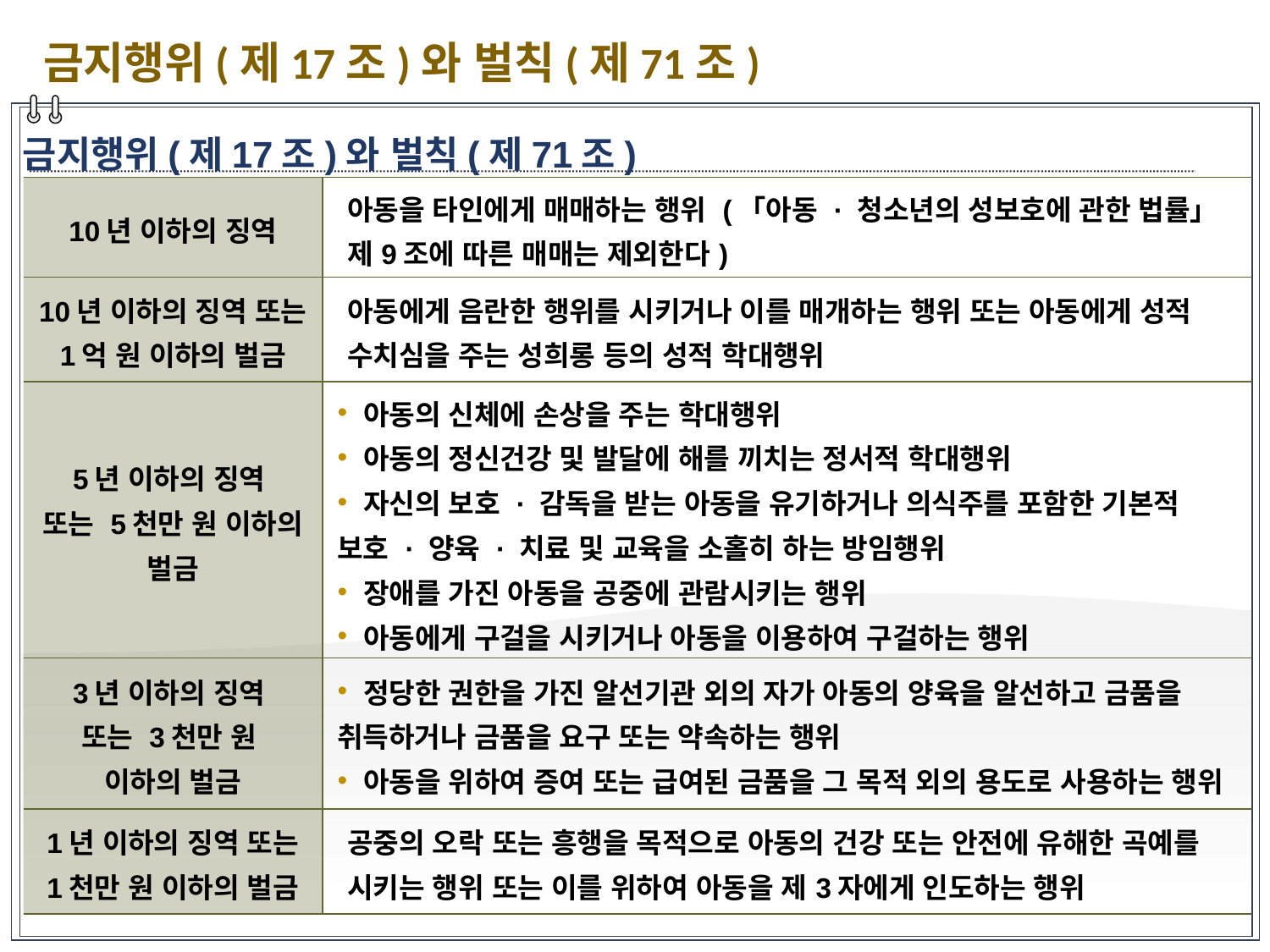

금지행위(제17조)와 벌칙(제71조)

금지행위(제17조)와 벌칙(제71조)

| 10년 이하의 징역 | 아동을 타인에게 매매하는 행위 (「아동 · 청소년의 성보호에 관한 법률」 제9조에 따른 매매는 제외한다) |
| --- | --- |
| 10년 이하의 징역 또는 1억 원 이하의 벌금 | 아동에게 음란한 행위를 시키거나 이를 매개하는 행위 또는 아동에게 성적 수치심을 주는 성희롱 등의 성적 학대행위 |
| 5년 이하의 징역 또는 5천만 원 이하의 벌금 | 아동의 신체에 손상을 주는 학대행위 아동의 정신건강 및 발달에 해를 끼치는 정서적 학대행위 자신의 보호 · 감독을 받는 아동을 유기하거나 의식주를 포함한 기본적 보호 · 양육 · 치료 및 교육을 소홀히 하는 방임행위 장애를 가진 아동을 공중에 관람시키는 행위 아동에게 구걸을 시키거나 아동을 이용하여 구걸하는 행위 |
| 3년 이하의 징역 또는 3천만 원 이하의 벌금 | 정당한 권한을 가진 알선기관 외의 자가 아동의 양육을 알선하고 금품을 취득하거나 금품을 요구 또는 약속하는 행위 아동을 위하여 증여 또는 급여된 금품을 그 목적 외의 용도로 사용하는 행위 |
| 1년 이하의 징역 또는 1천만 원 이하의 벌금 | 공중의 오락 또는 흥행을 목적으로 아동의 건강 또는 안전에 유해한 곡예를 시키는 행위 또는 이를 위하여 아동을 제3자에게 인도하는 행위 |